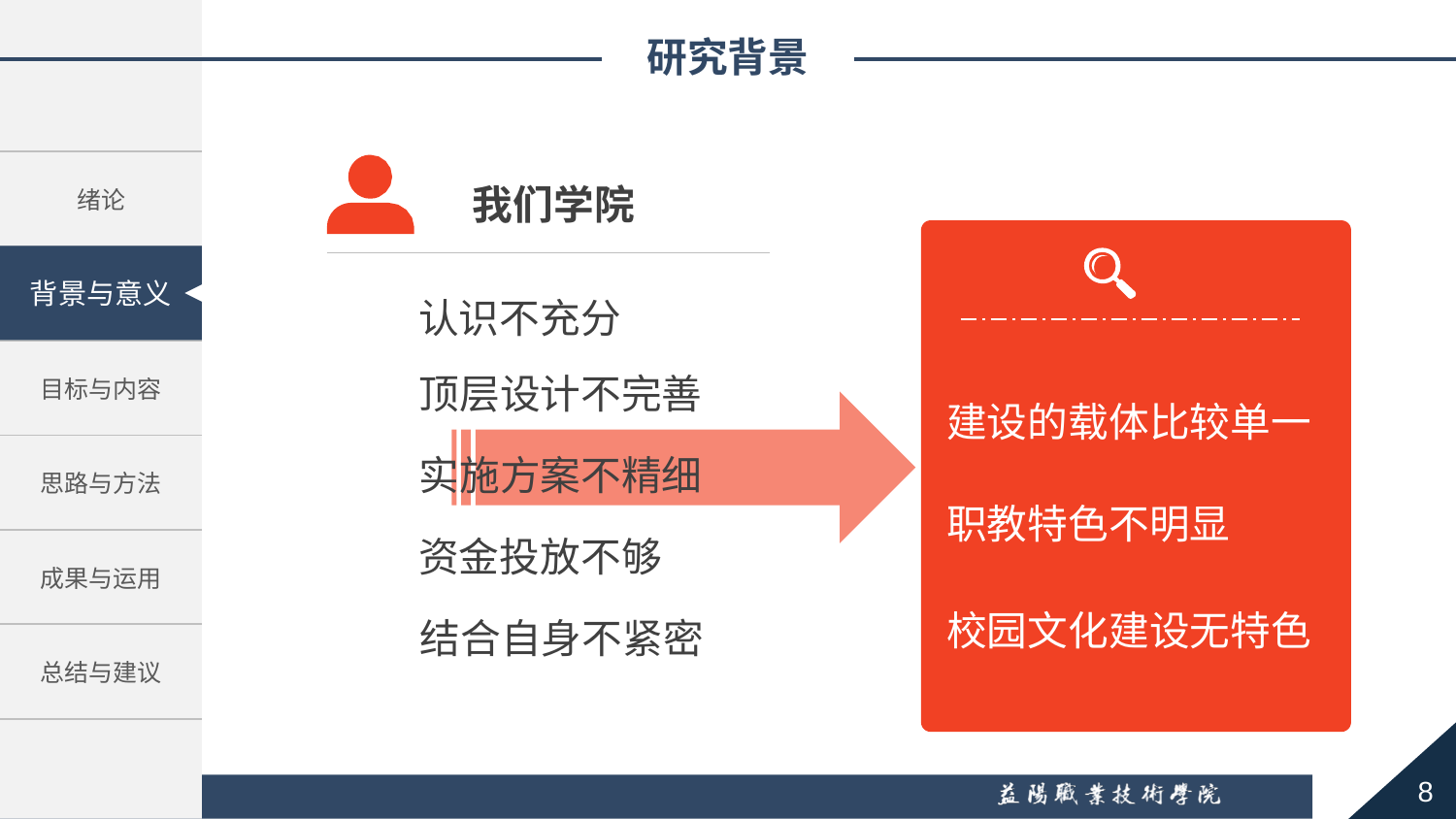

研究背景

我们学院

建设的载体比较单一
职教特色不明显
校园文化建设无特色
认识不充分
顶层设计不完善

实施方案不精细
资金投放不够
结合自身不紧密